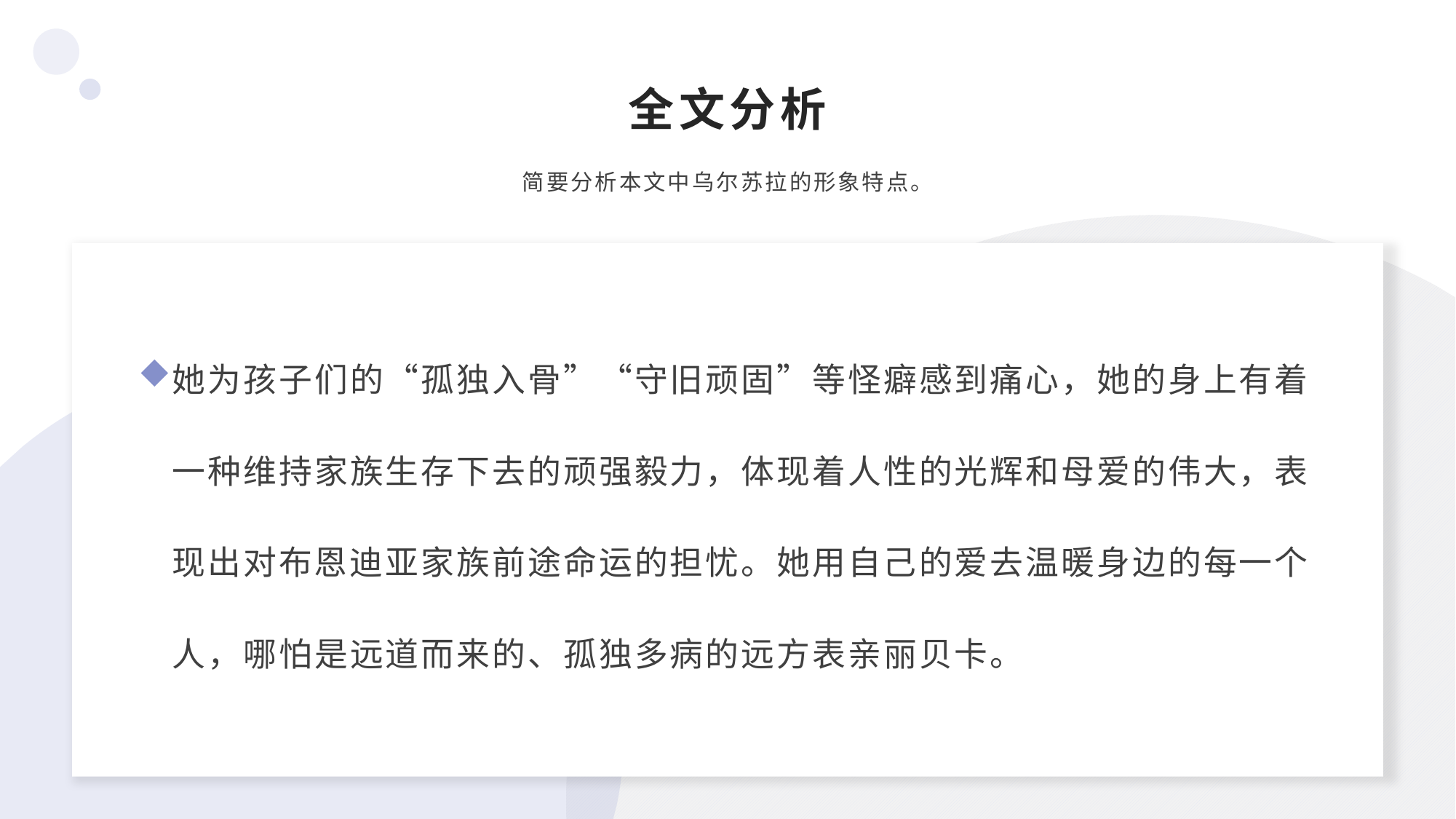

全文分析

简要分析本文中乌尔苏拉的形象特点。

她为孩子们的“孤独入骨”“守旧顽固”等怪癖感到痛心，她的身上有着一种维持家族生存下去的顽强毅力，体现着人性的光辉和母爱的伟大，表现出对布恩迪亚家族前途命运的担忧。她用自己的爱去温暖身边的每一个人，哪怕是远道而来的、孤独多病的远方表亲丽贝卡。